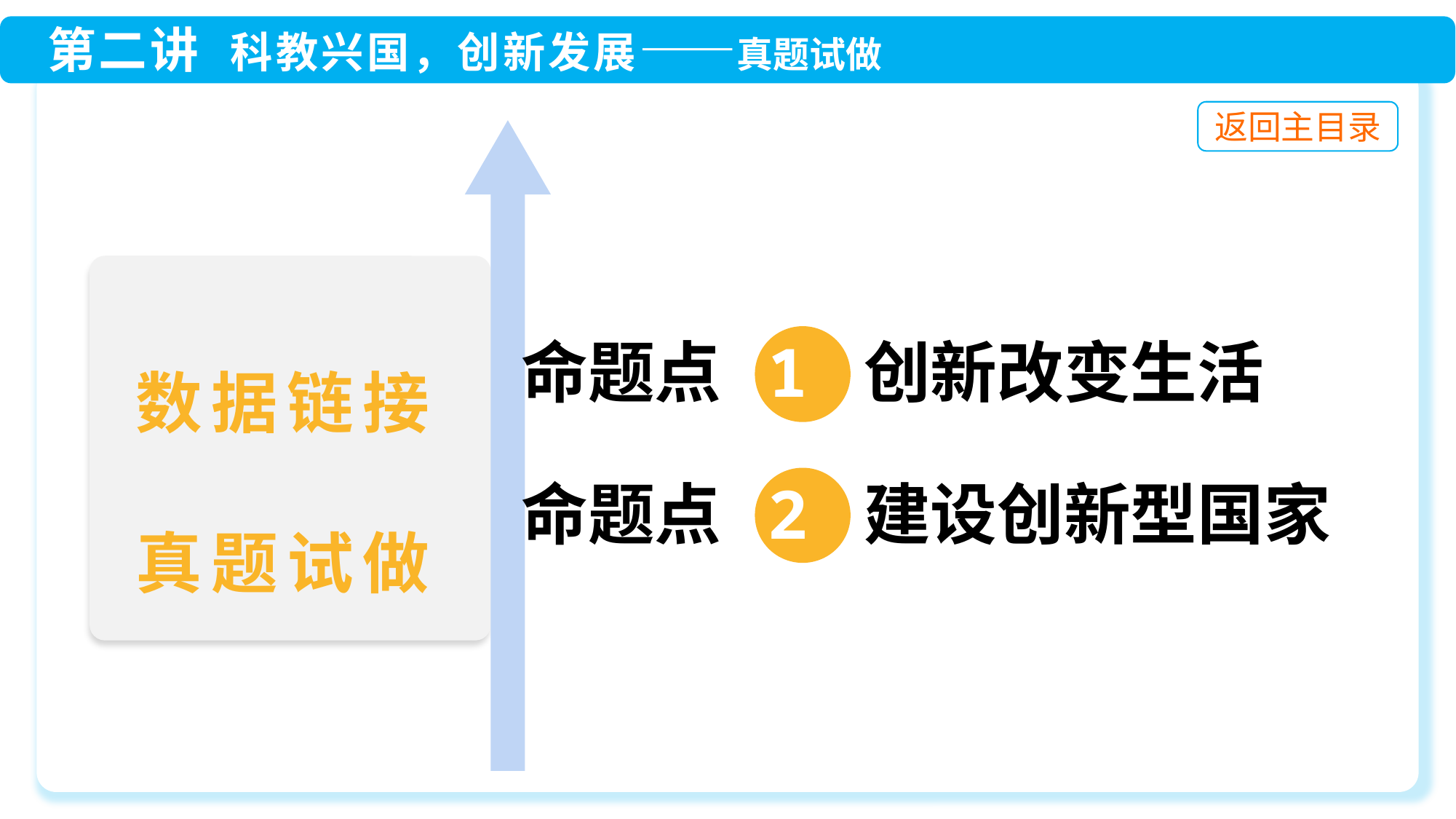

命题点  1 创新改变生活
命题点  2 建设创新型国家

数据链接
真题试做